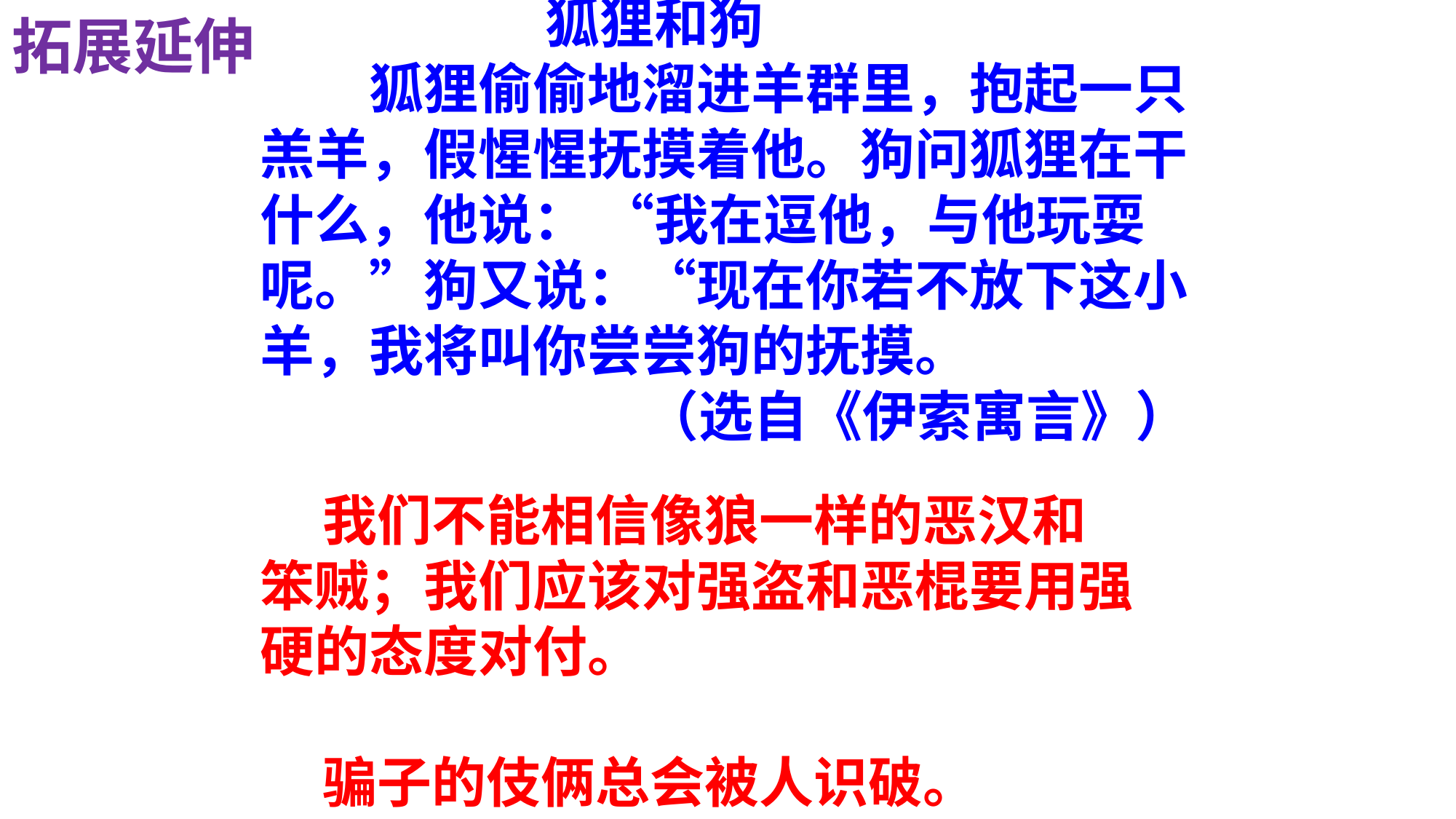

拓展延伸
                      狐狸和狗
　　狐狸偷偷地溜进羊群里，抱起一只羔羊，假惺惺抚摸着他。狗问狐狸在干什么，他说： “我在逗他，与他玩耍呢。”狗又说：“现在你若不放下这小羊，我将叫你尝尝狗的抚摸。
                              （选自《伊索寓言》）
    我们不能相信像狼一样的恶汉和笨贼；我们应该对强盗和恶棍要用强硬的态度对付。

    骗子的伎俩总会被人识破。